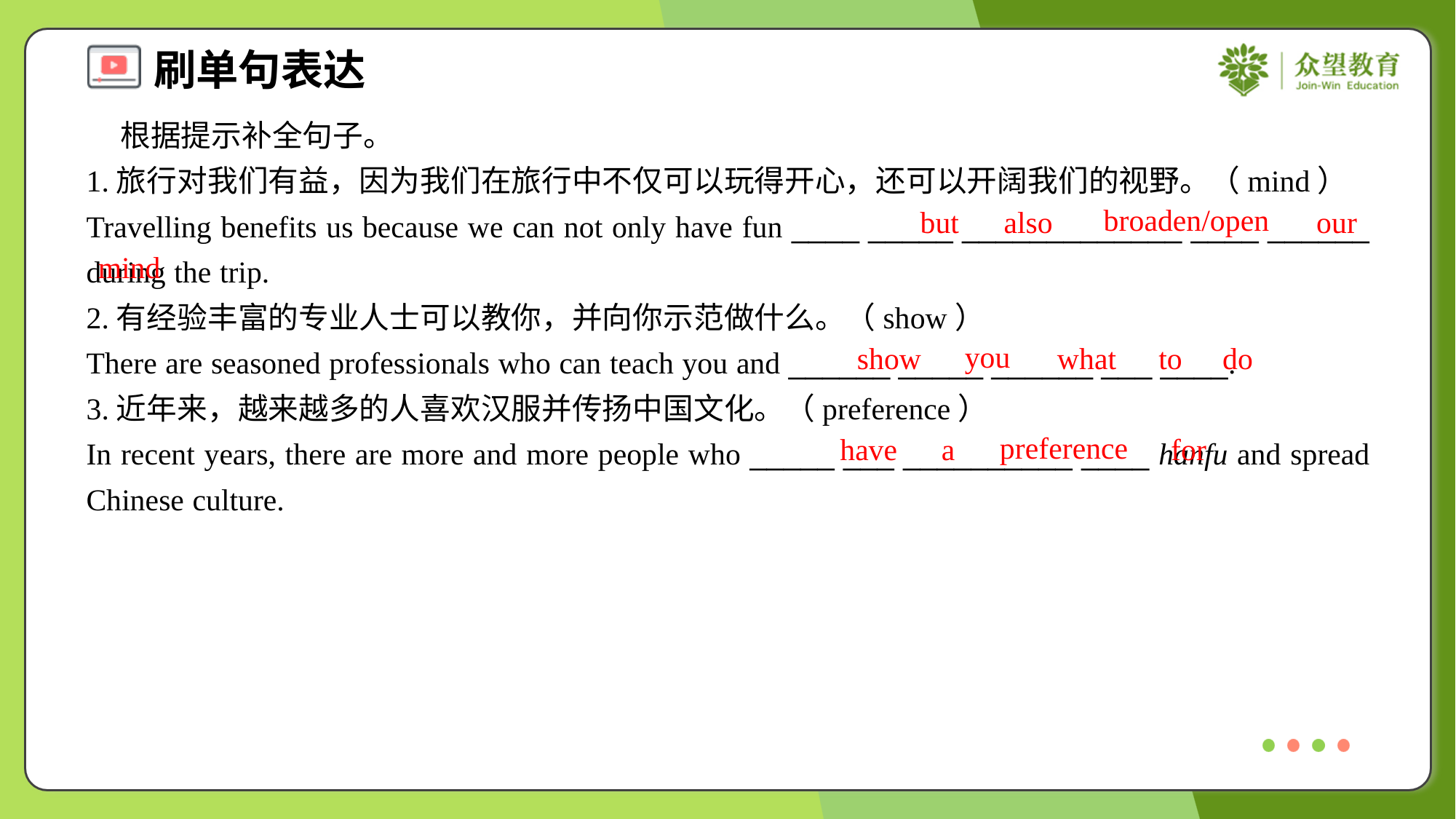

根据提示补全句子。
1.旅行对我们有益，因为我们在旅行中不仅可以玩得开心，还可以开阔我们的视野。（mind）
Travelling benefits us because we can not only have fun ____ _____ _____________ ____ ______ during the trip.
broaden/open
but
also
our
mind
2.有经验丰富的专业人士可以教你，并向你示范做什么。（show）
There are seasoned professionals who can teach you and ______ _____ ______ ___ ____.
you
show
what
to
do
3.近年来，越来越多的人喜欢汉服并传扬中国文化。（preference）
In recent years, there are more and more people who _____ ___ __________ ____ hanfu and spread Chinese culture.
preference
have
a
for